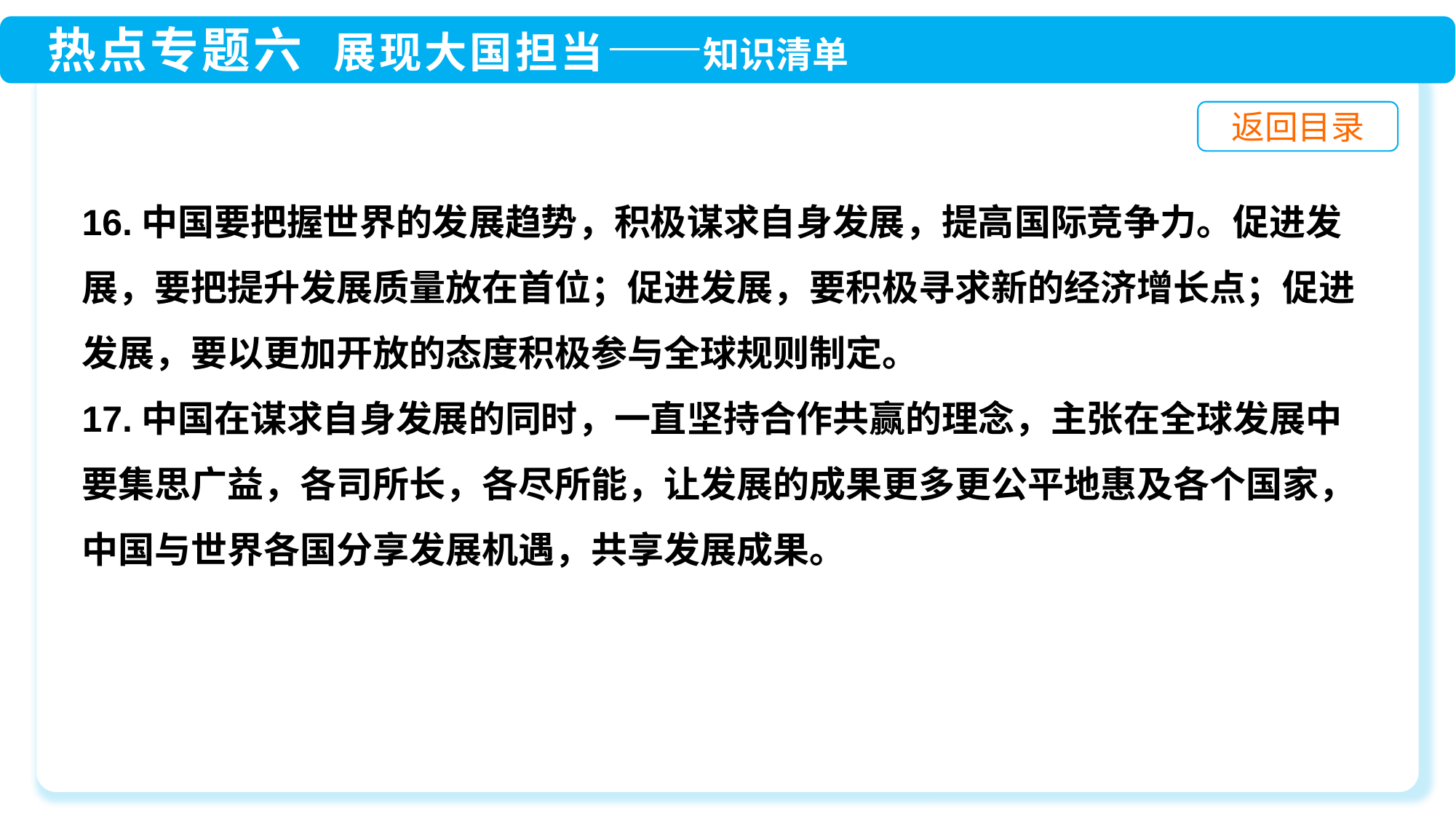

16.中国要把握世界的发展趋势，积极谋求自身发展，提高国际竞争力。促进发展，要把提升发展质量放在首位；促进发展，要积极寻求新的经济增长点；促进发展，要以更加开放的态度积极参与全球规则制定。
17.中国在谋求自身发展的同时，一直坚持合作共赢的理念，主张在全球发展中要集思广益，各司所长，各尽所能，让发展的成果更多更公平地惠及各个国家，中国与世界各国分享发展机遇，共享发展成果。